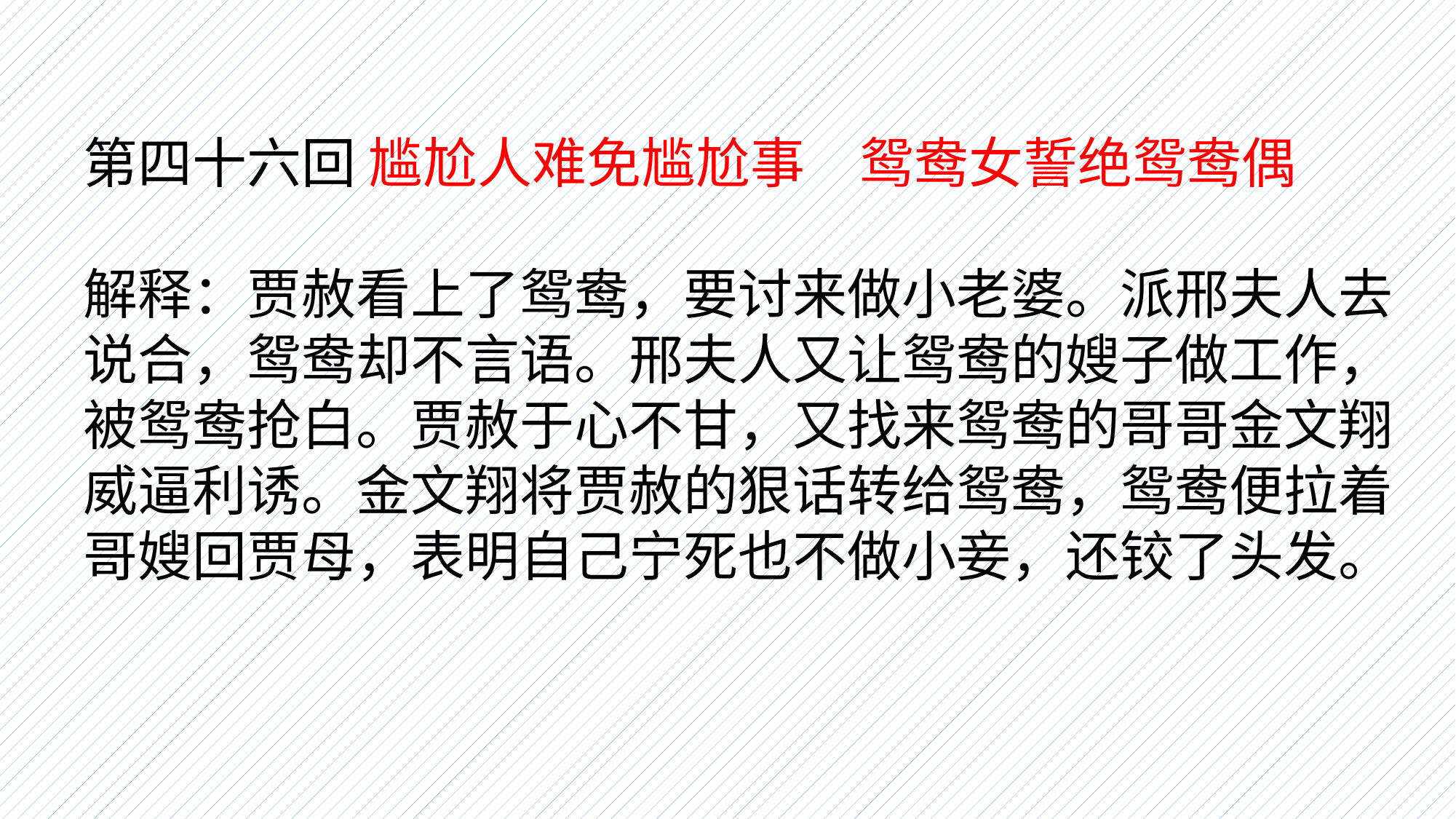

第四十六回 尴尬人难免尴尬事　鸳鸯女誓绝鸳鸯偶

解释：贾赦看上了鸳鸯，要讨来做小老婆。派邢夫人去说合，鸳鸯却不言语。邢夫人又让鸳鸯的嫂子做工作，被鸳鸯抢白。贾赦于心不甘，又找来鸳鸯的哥哥金文翔威逼利诱。金文翔将贾赦的狠话转给鸳鸯，鸳鸯便拉着哥嫂回贾母，表明自己宁死也不做小妾，还铰了头发。